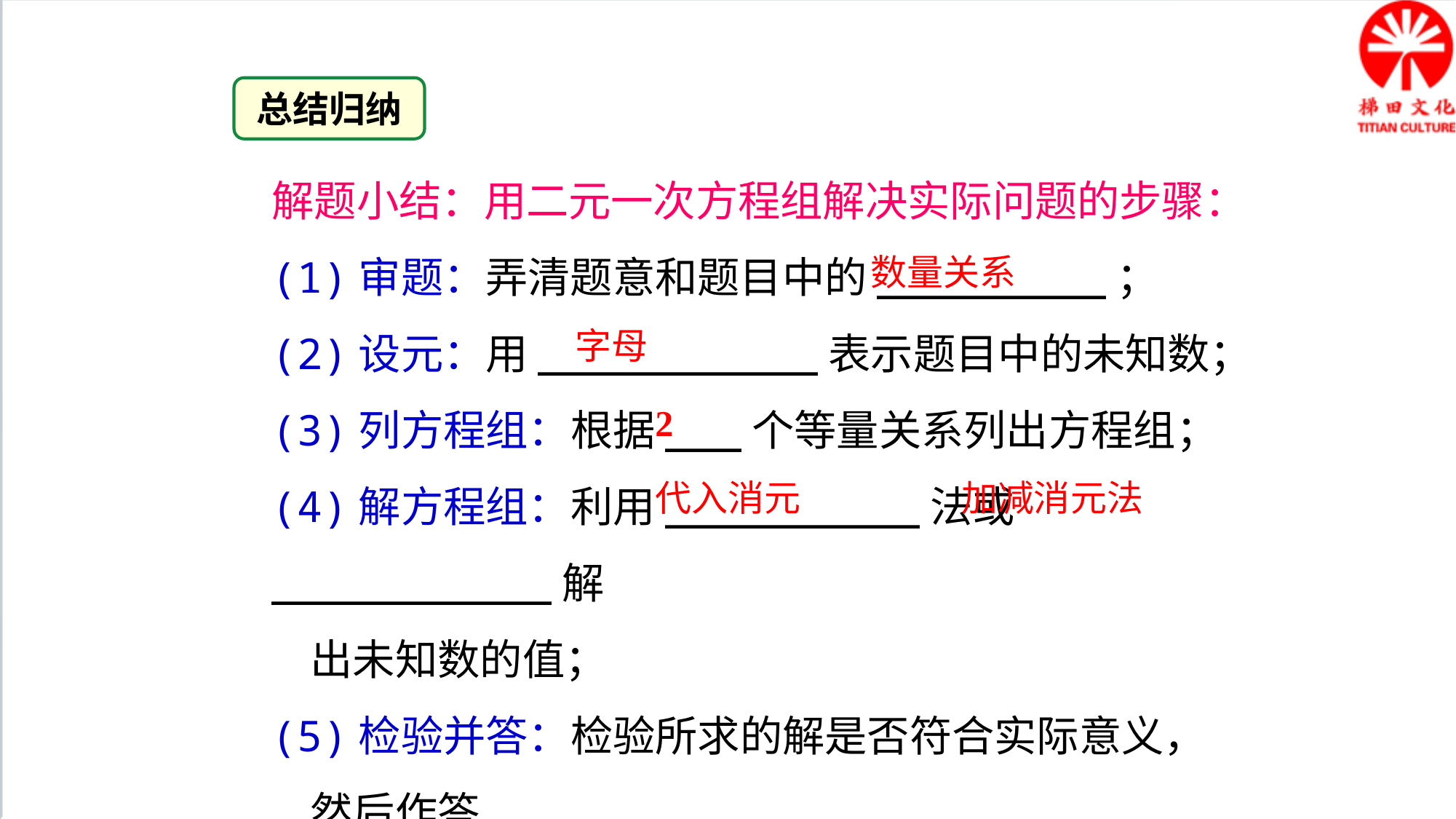

总结归纳

解题小结：用二元一次方程组解决实际问题的步骤：
(1)审题：弄清题意和题目中的_________；
(2)设元：用___________表示题目中的未知数；
(3)列方程组：根据___个等量关系列出方程组；
(4)解方程组：利用__________法或___________解
   出未知数的值；
(5)检验并答：检验所求的解是否符合实际意义，
   然后作答.
数量关系
字母
2
代入消元
加减消元法